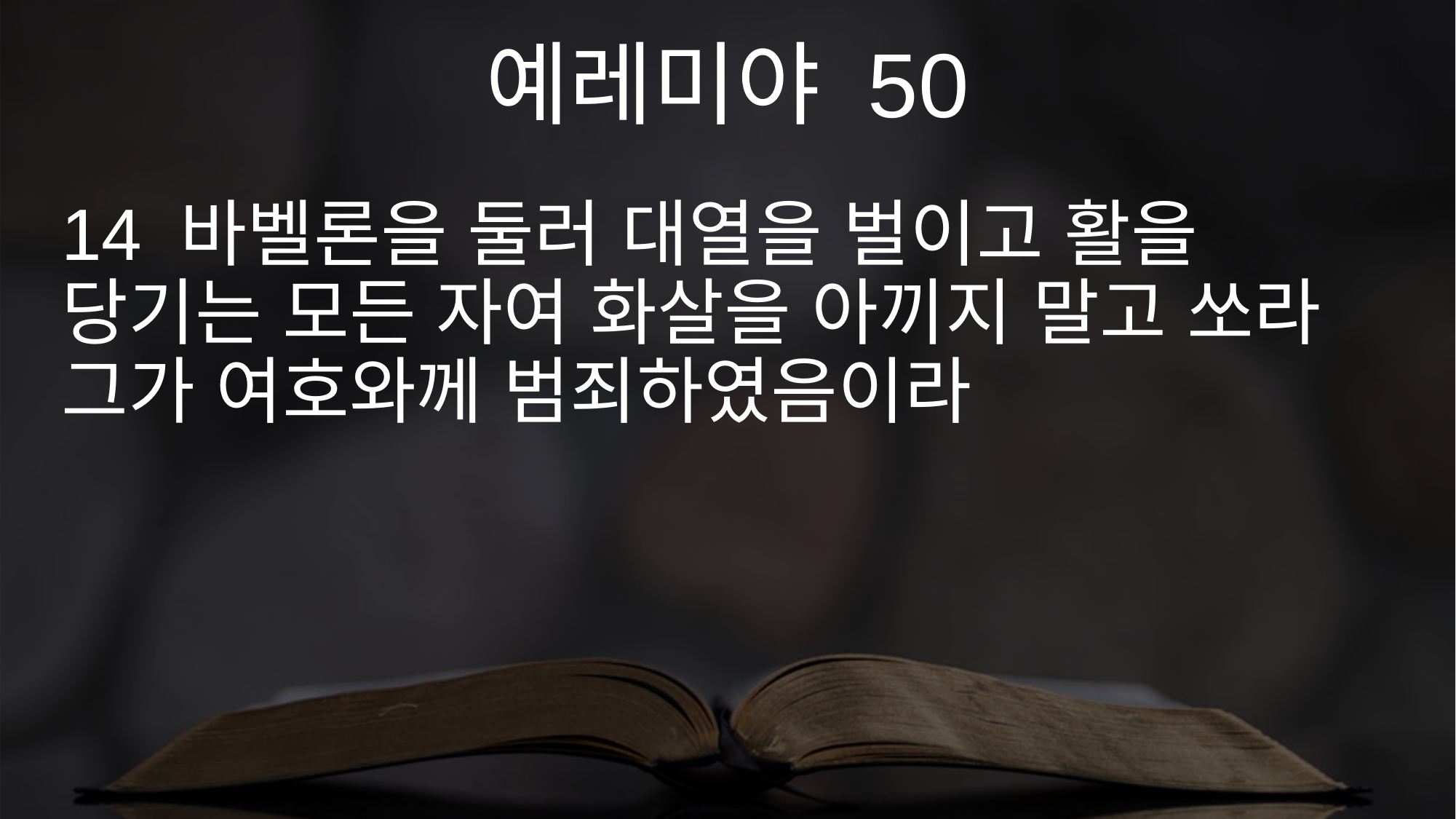

예레미야 50
14 바벨론을 둘러 대열을 벌이고 활을 당기는 모든 자여 화살을 아끼지 말고 쏘라 그가 여호와께 범죄하였음이라